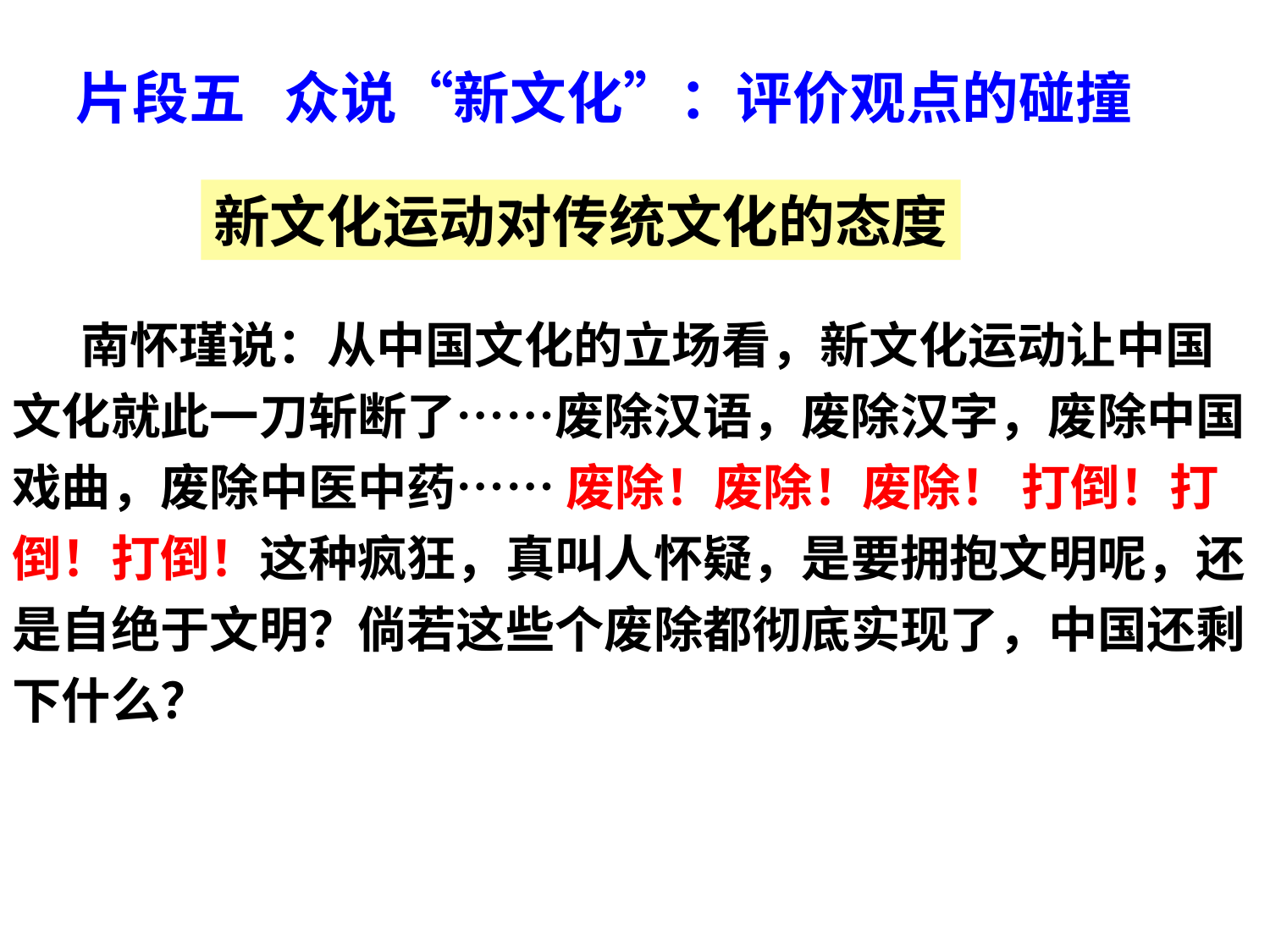

片段五   众说“新文化”：评价观点的碰撞
新文化运动对传统文化的态度
     南怀瑾说：从中国文化的立场看，新文化运动让中国文化就此一刀斩断了……废除汉语，废除汉字，废除中国戏曲，废除中医中药…… 废除！废除！废除！ 打倒！打倒！打倒！这种疯狂，真叫人怀疑，是要拥抱文明呢，还是自绝于文明？倘若这些个废除都彻底实现了，中国还剩下什么？